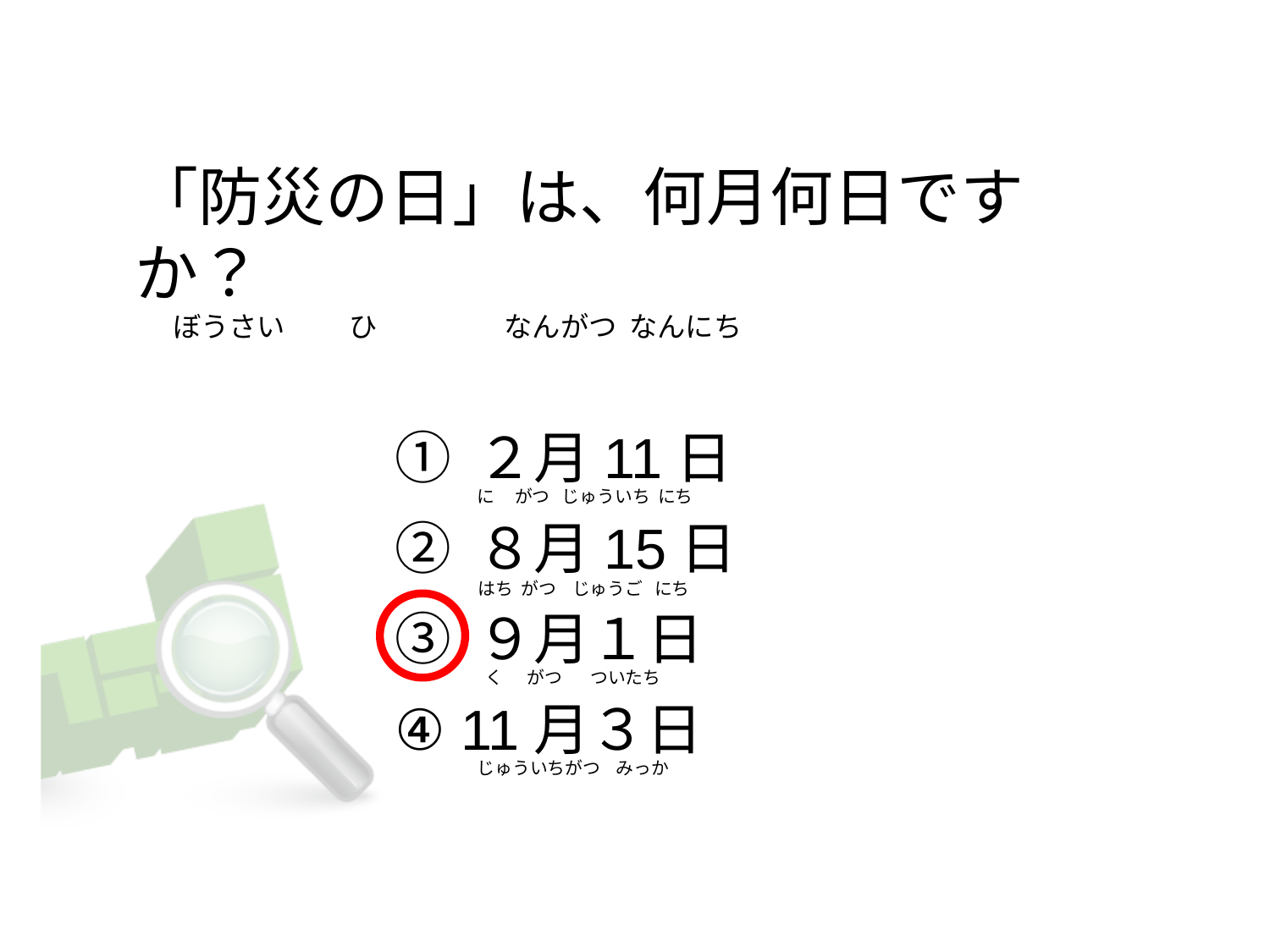

# 「防災の日」は、何月何日ですか？       ぼうさい          ひ                    なんがつ  なんにち
① ２月11日
② ８月15日
③ ９月１日
④ 11月３日
に     がつ   じゅういち  にち
はち  がつ    じゅうご   にち

 く      がつ       ついたち
じゅういちがつ    みっか